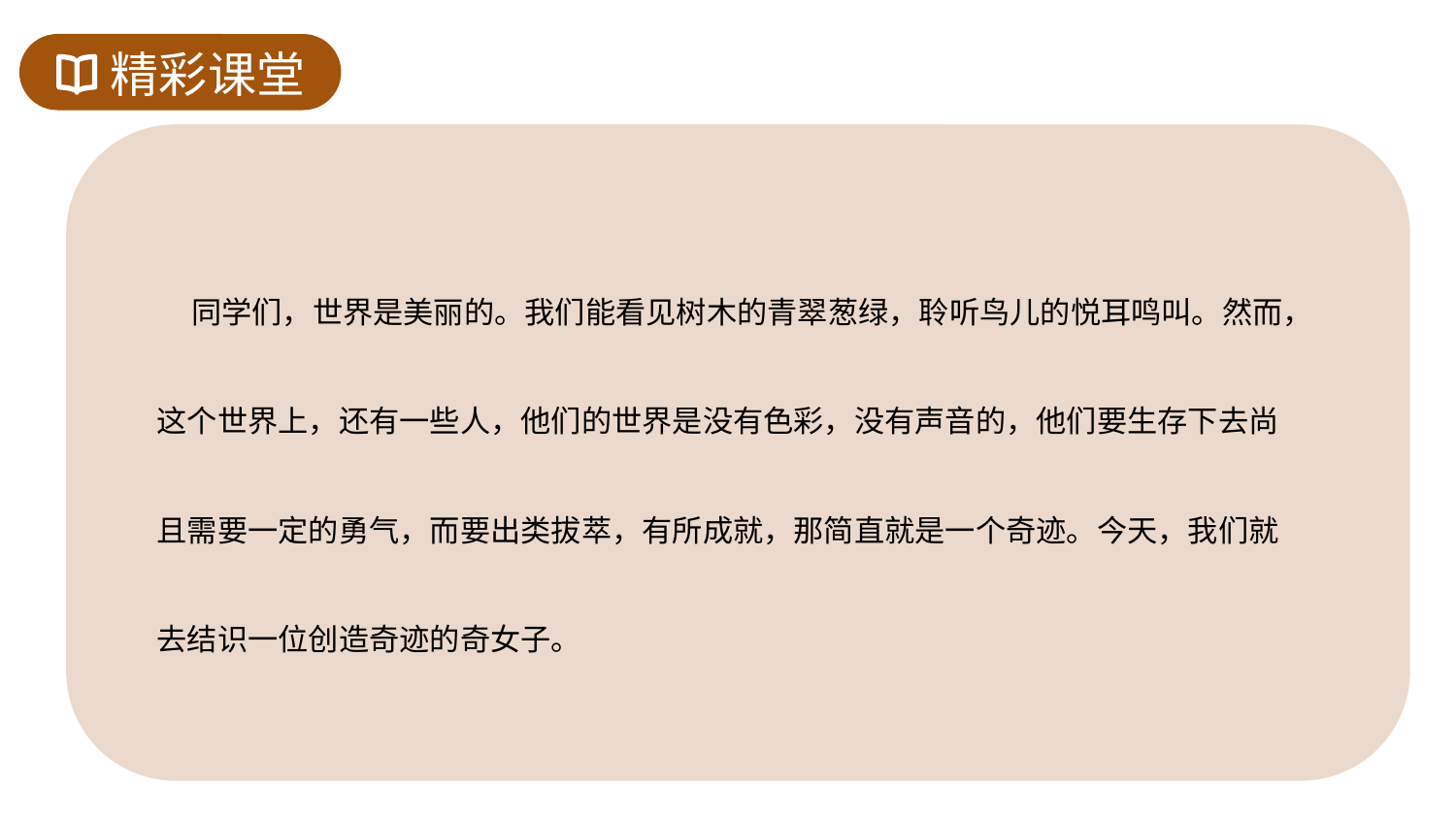

精彩课堂

    同学们，世界是美丽的。我们能看见树木的青翠葱绿，聆听鸟儿的悦耳鸣叫。然而，这个世界上，还有一些人，他们的世界是没有色彩，没有声音的，他们要生存下去尚且需要一定的勇气，而要出类拔萃，有所成就，那简直就是一个奇迹。今天，我们就去结识一位创造奇迹的奇女子。